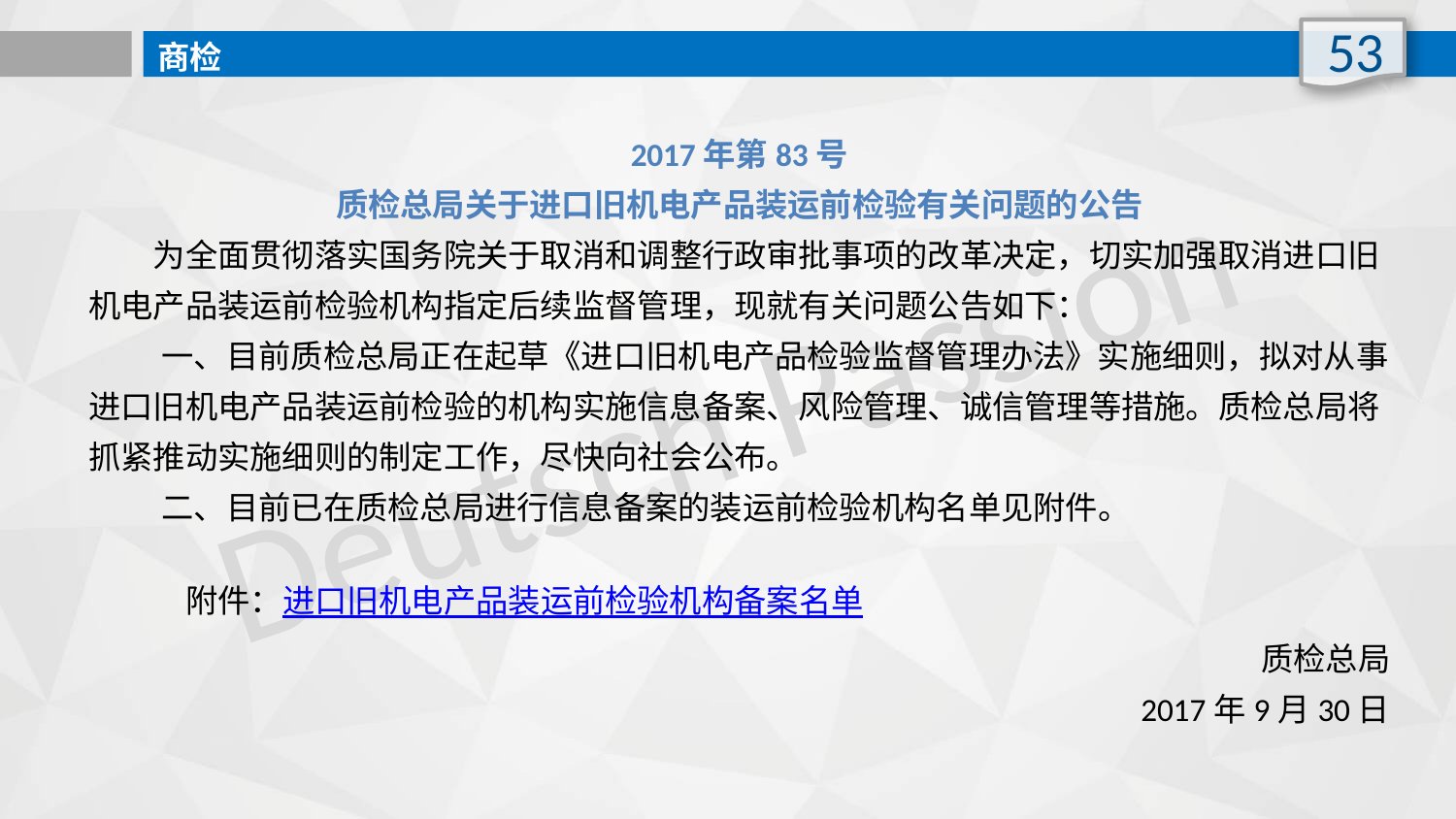

53

商检

2017年第83号
质检总局关于进口旧机电产品装运前检验有关问题的公告
　　为全面贯彻落实国务院关于取消和调整行政审批事项的改革决定，切实加强取消进口旧机电产品装运前检验机构指定后续监督管理，现就有关问题公告如下：
         一、目前质检总局正在起草《进口旧机电产品检验监督管理办法》实施细则，拟对从事进口旧机电产品装运前检验的机构实施信息备案、风险管理、诚信管理等措施。质检总局将抓紧推动实施细则的制定工作，尽快向社会公布。
         二、目前已在质检总局进行信息备案的装运前检验机构名单见附件。

　　　附件：进口旧机电产品装运前检验机构备案名单
质检总局
2017年9月30日
Deutsch Passion